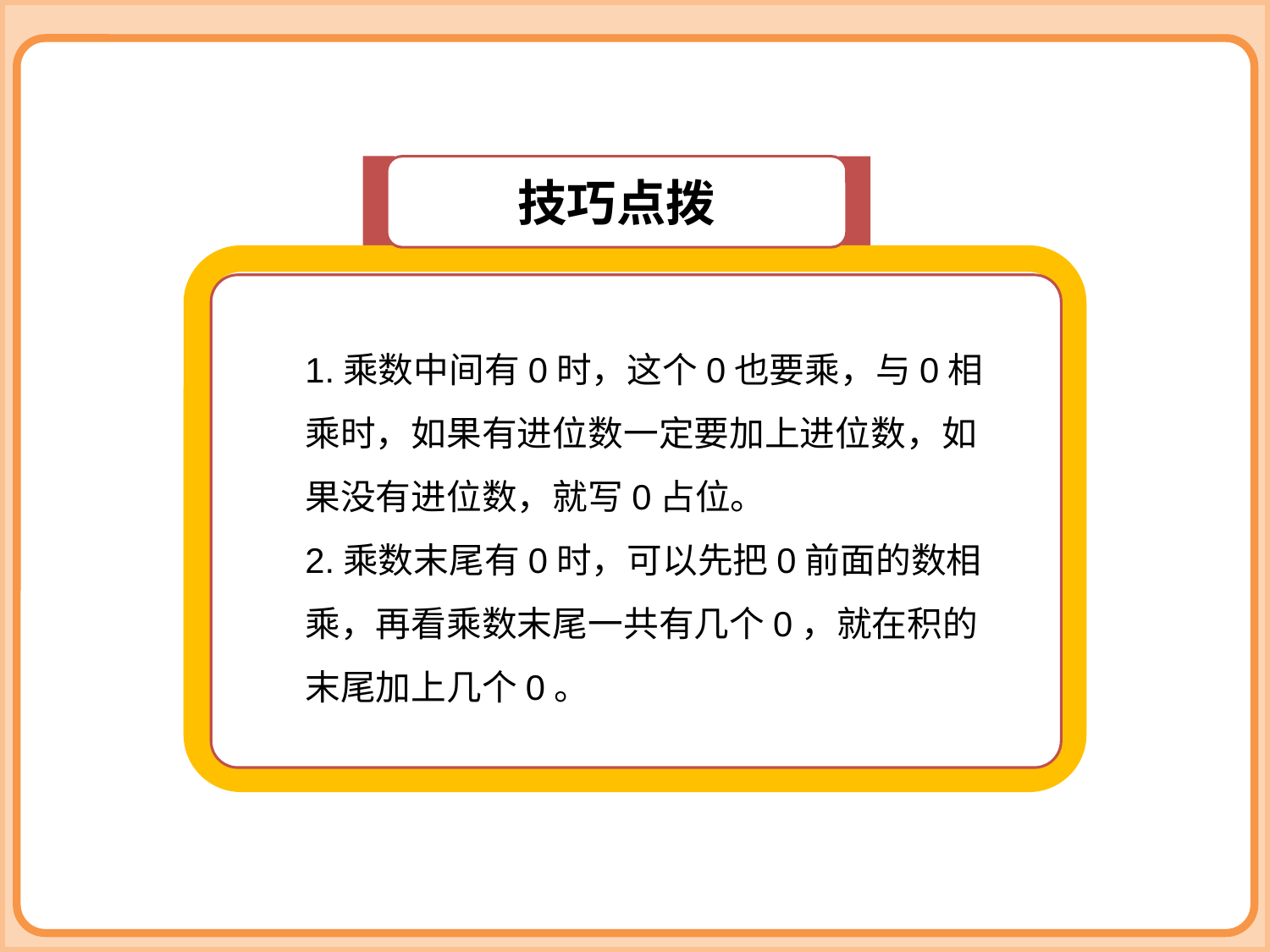

技巧点拨

1.乘数中间有0时，这个0也要乘，与0相乘时，如果有进位数一定要加上进位数，如果没有进位数，就写0占位。
2.乘数末尾有0时，可以先把0前面的数相乘，再看乘数末尾一共有几个0，就在积的末尾加上几个0。